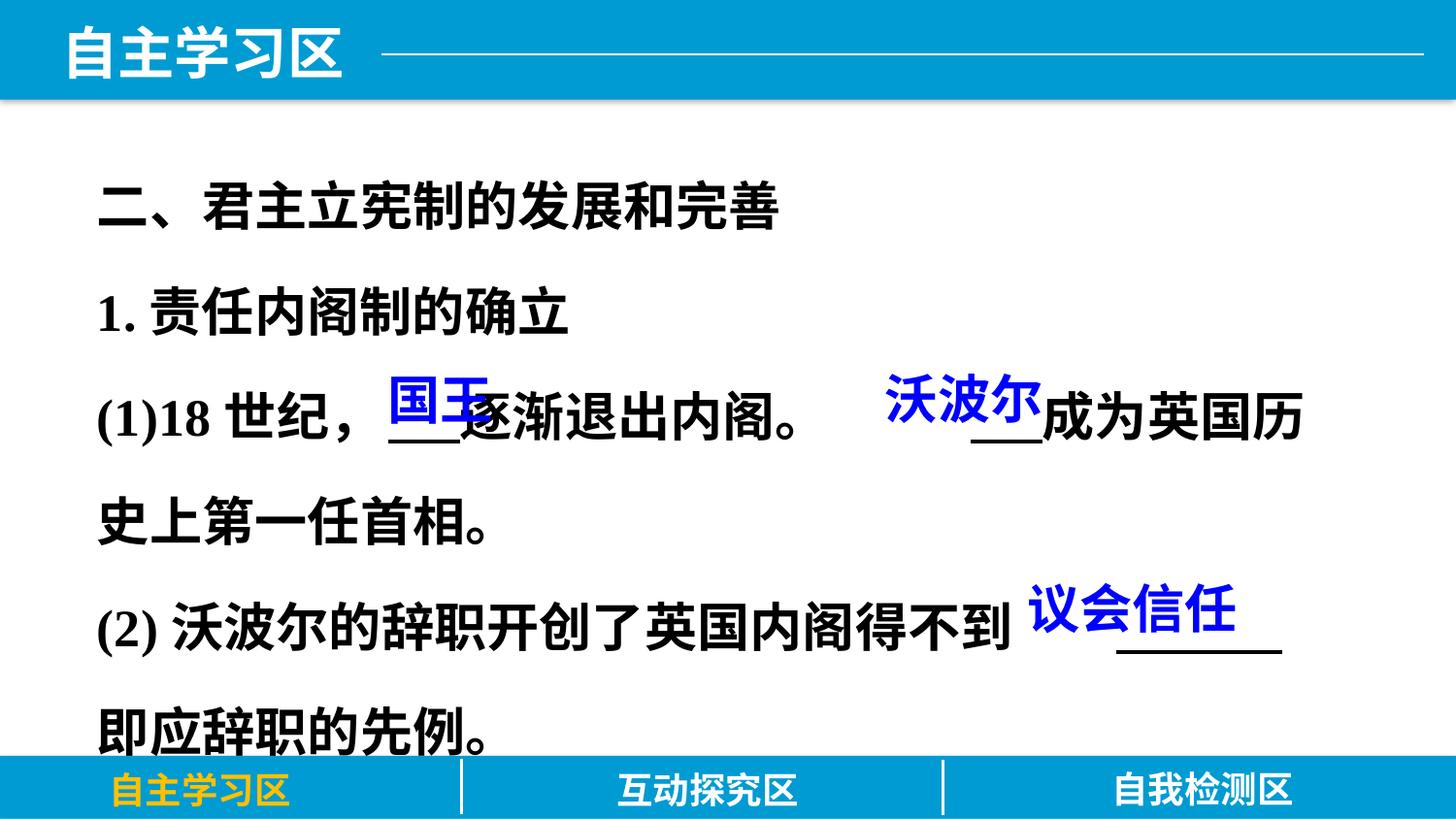

二、君主立宪制的发展和完善
1.责任内阁制的确立
(1)18世纪，	      逐渐退出内阁。	      成为英国历史上第一任首相。
(2)沃波尔的辞职开创了英国内阁得不到	               即应辞职的先例。
沃波尔
国王
议会信任
自我检测区
自主学习区
互动探究区